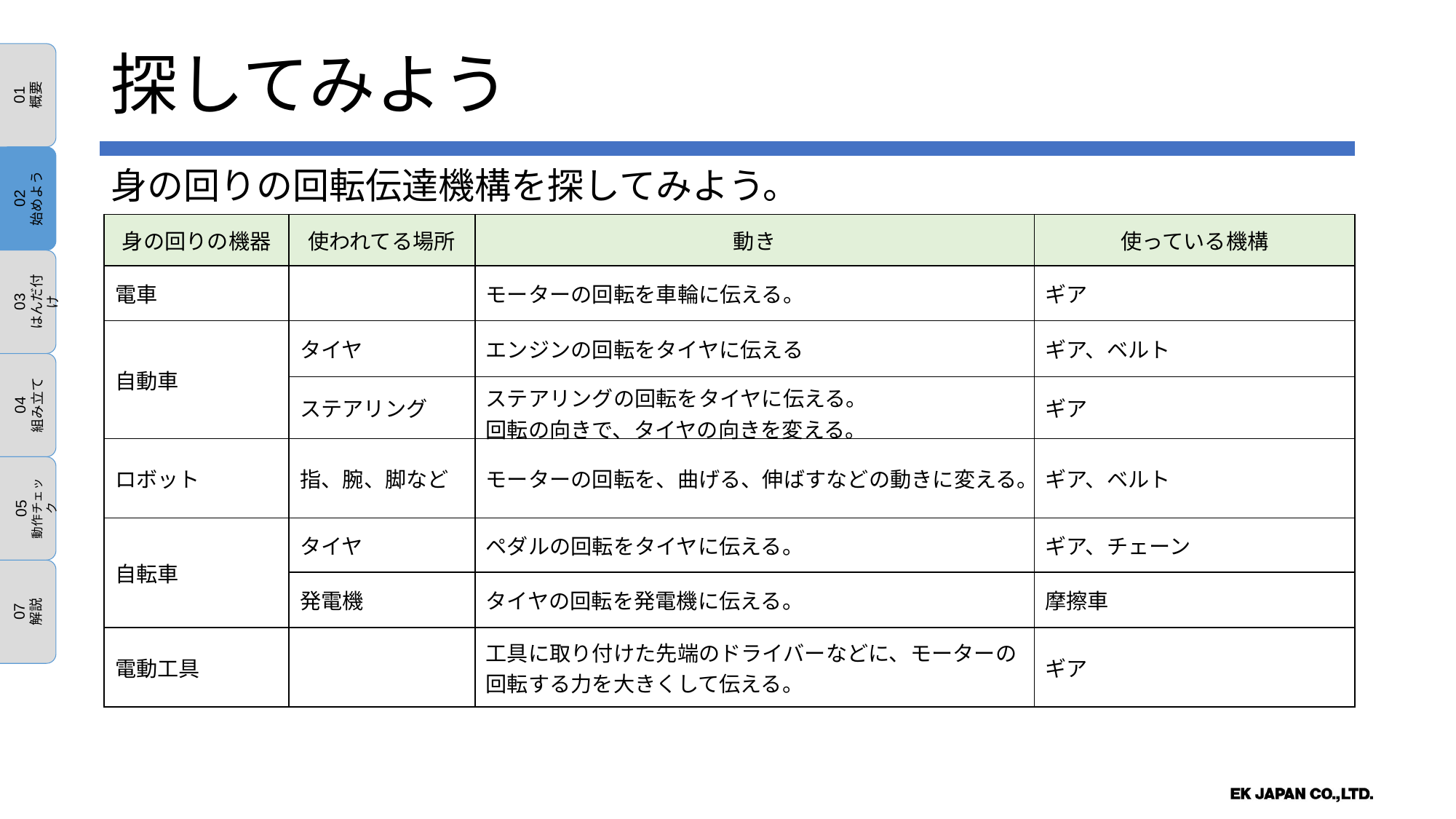

01
概要

02
始めよう

03
はんだ付け

04
組み立て

05
動作チェック

07
解説
探してみよう
身の回りの回転伝達機構を探してみよう。
| 身の回りの機器 | 使われてる場所 | 動き | 使っている機構 |
| --- | --- | --- | --- |
| 電車 |  | モーターの回転を車輪に伝える。 | ギア |
| 自動車 | タイヤ | エンジンの回転をタイヤに伝える | ギア、ベルト |
|  | ステアリング | ステアリングの回転をタイヤに伝える。 回転の向きで、タイヤの向きを変える。 | ギア |
| ロボット | 指、腕、脚など | モーターの回転を、曲げる、伸ばすなどの動きに変える。 | ギア、ベルト |
| 自転車 | タイヤ | ペダルの回転をタイヤに伝える。 | ギア、チェーン |
|  | 発電機 | タイヤの回転を発電機に伝える。 | 摩擦車 |
| 電動工具 |  | 工具に取り付けた先端のドライバーなどに、モーターの回転する力を大きくして伝える。 | ギア |